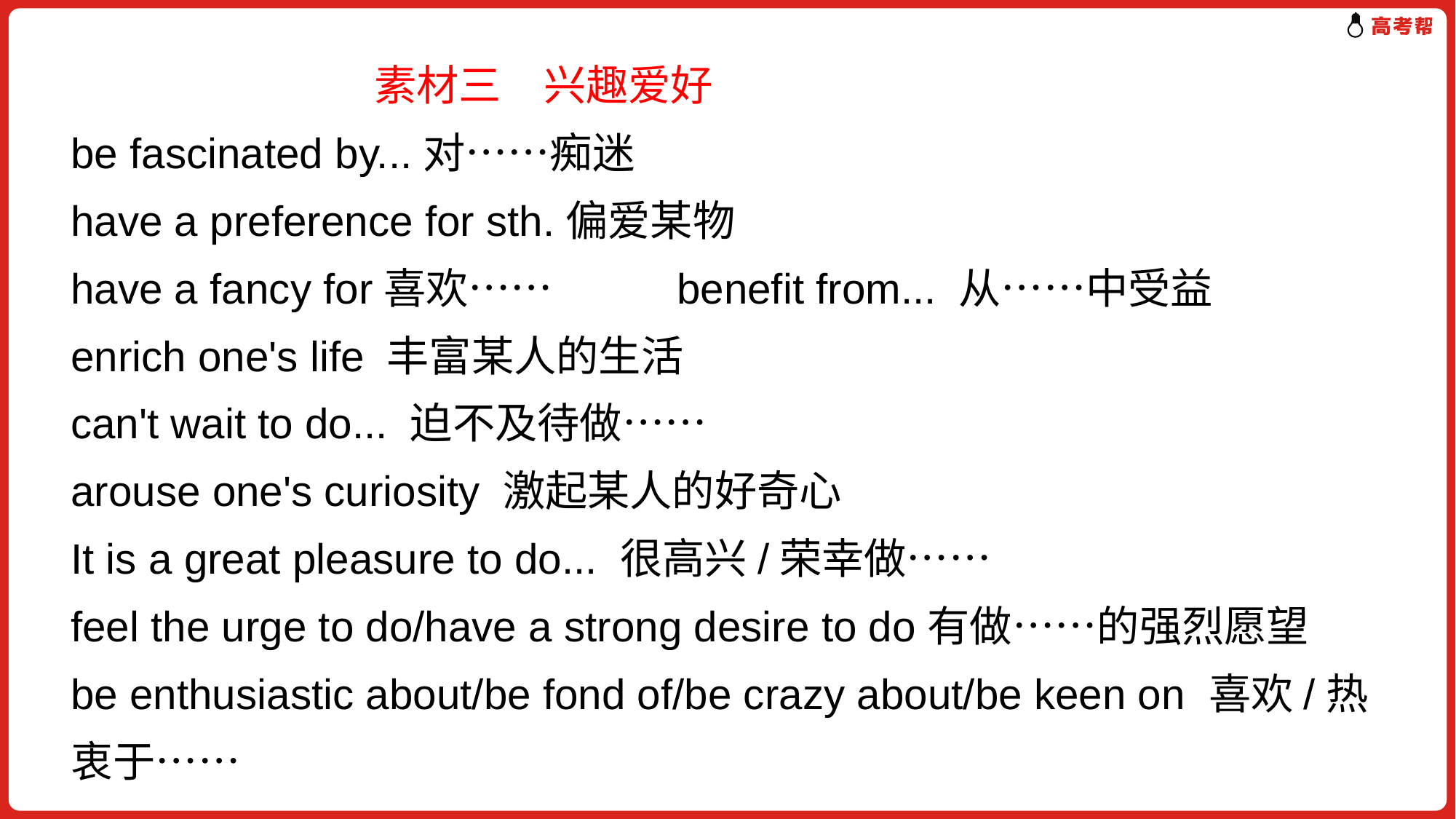

素材三　兴趣爱好
be fascinated by...对……痴迷
have a preference for sth.偏爱某物
have a fancy for喜欢……            benefit from... 从……中受益
enrich one's life 丰富某人的生活
can't wait to do... 迫不及待做……
arouse one's curiosity 激起某人的好奇心
It is a great pleasure to do... 很高兴/荣幸做……
feel the urge to do/have a strong desire to do有做……的强烈愿望
be enthusiastic about/be fond of/be crazy about/be keen on 喜欢/热衷于……